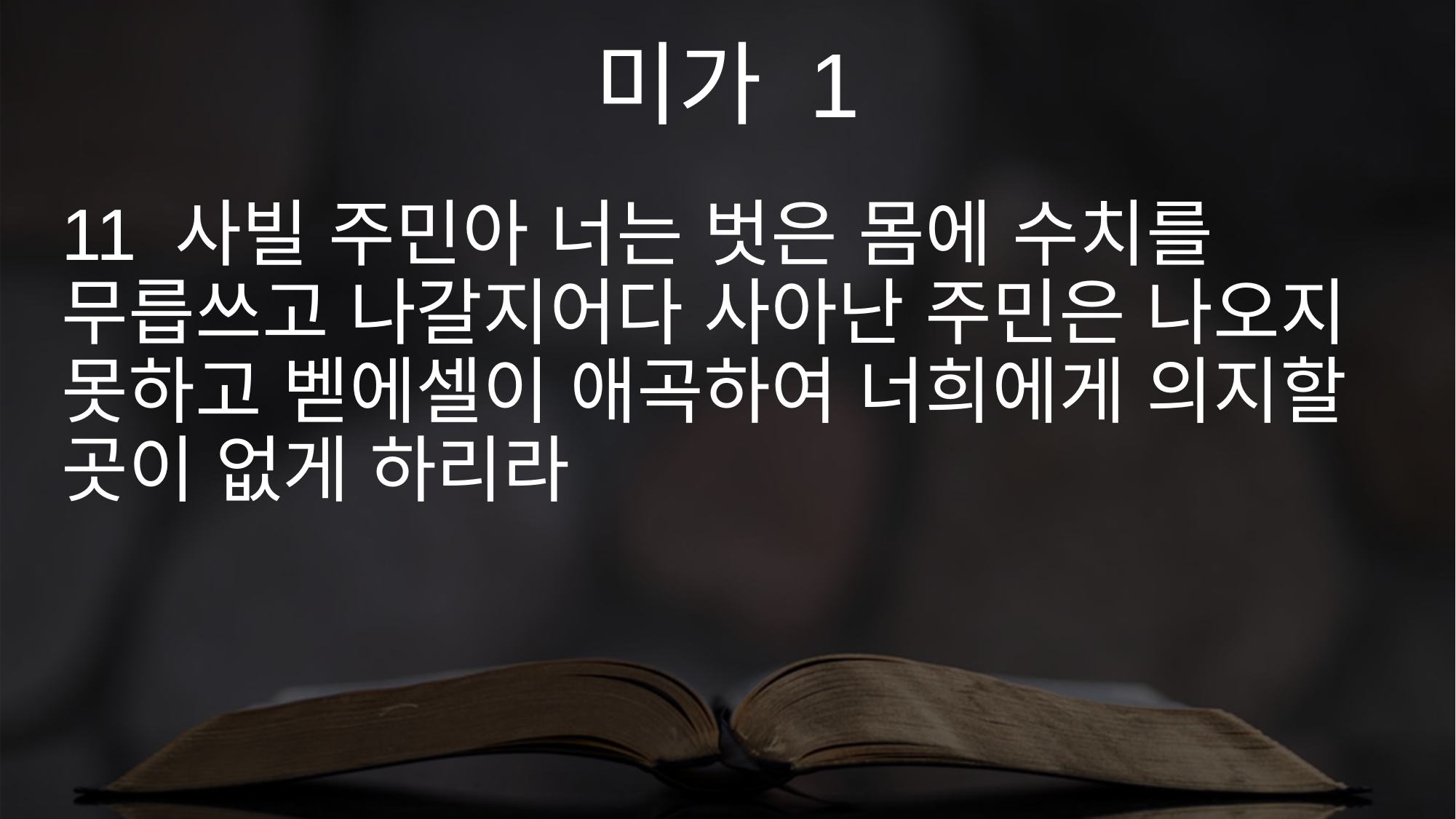

미가 1
11 사빌 주민아 너는 벗은 몸에 수치를 무릅쓰고 나갈지어다 사아난 주민은 나오지 못하고 벧에셀이 애곡하여 너희에게 의지할 곳이 없게 하리라